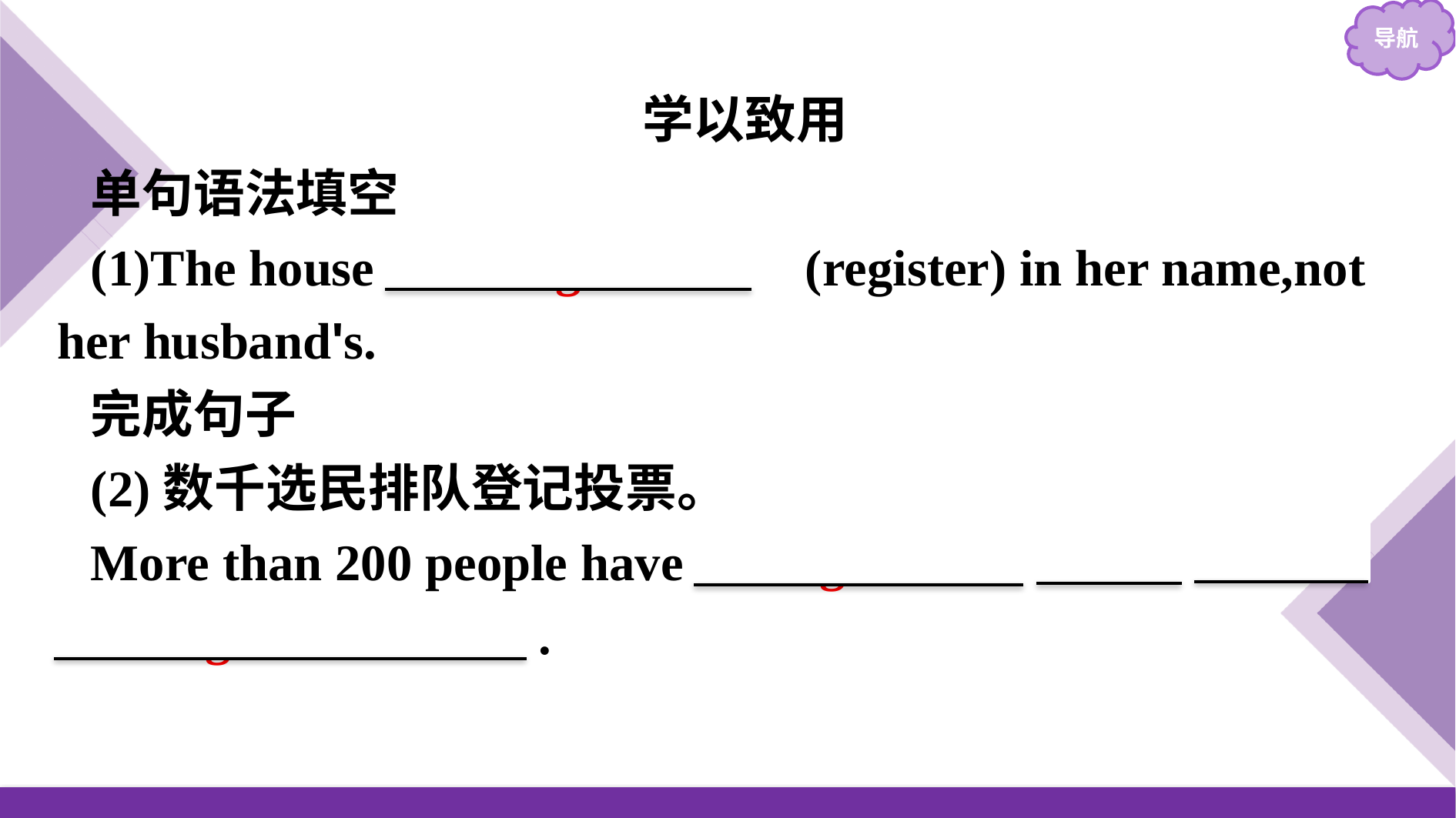

学以致用
单句语法填空
(1)The house 　is registered　(register) in her name,not her husband's.
完成句子
(2)数千选民排队登记投票。
More than 200 people have       registered       for       the meeting/conference    .